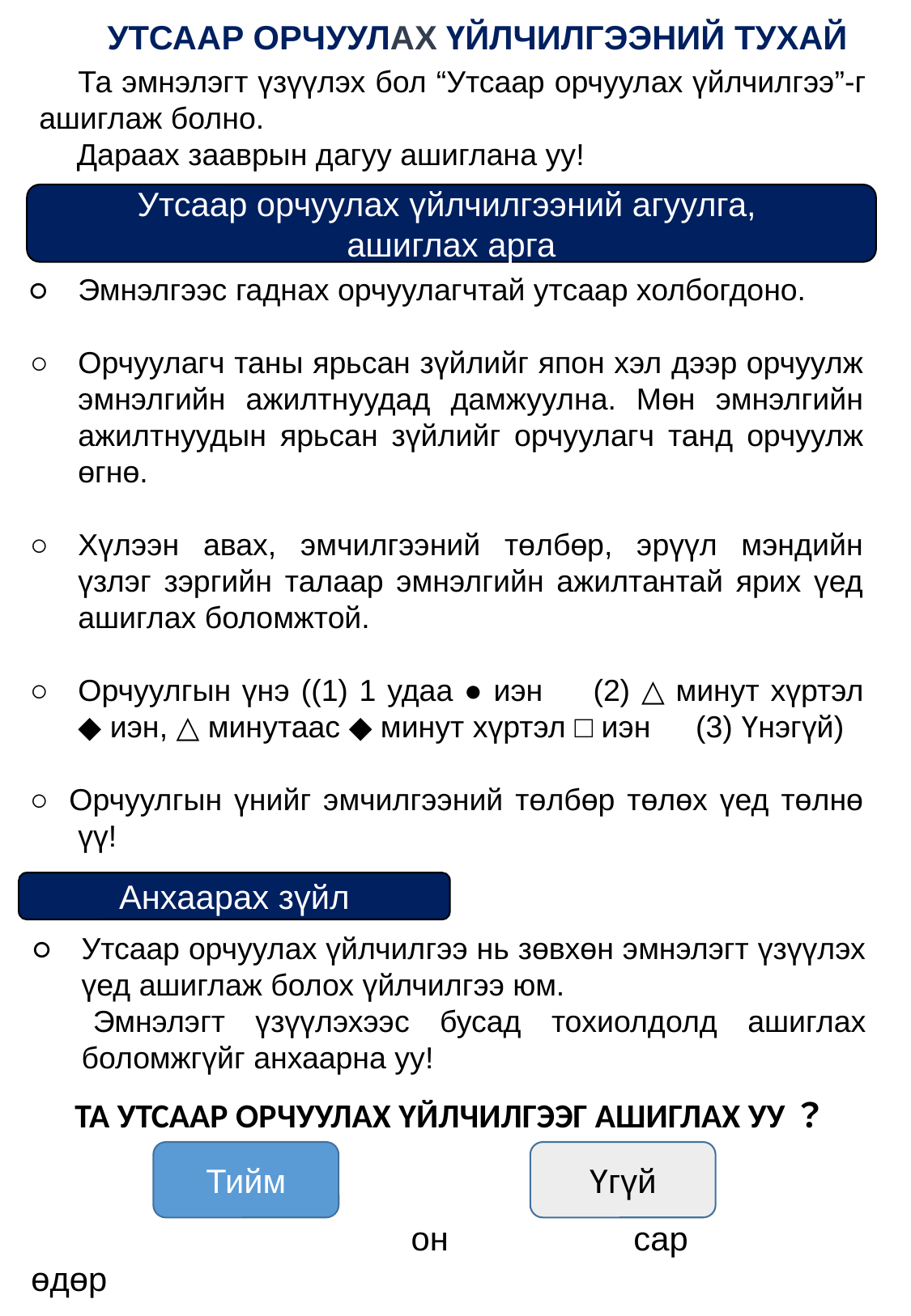

УТСААР ОРЧУУЛАХ ҮЙЛЧИЛГЭЭНИЙ ТУХАЙ
　Та эмнэлэгт үзүүлэх бол “Утсаар орчуулах үйлчилгээ”-г ашиглаж болно.
　Дараах зааврын дагуу ашиглана уу!

Утсаар орчуулах үйлчилгээний агуулга,
ашиглах арга
○	Эмнэлгээс гаднах орчуулагчтай утсаар холбогдоно.

○	Орчуулагч таны ярьсан зүйлийг япон хэл дээр орчуулж эмнэлгийн ажилтнуудад дамжуулна. Мөн эмнэлгийн ажилтнуудын ярьсан зүйлийг орчуулагч танд орчуулж өгнө.

○	Хүлээн авах, эмчилгээний төлбөр, эрүүл мэндийн үзлэг зэргийн талаар эмнэлгийн ажилтантай ярих үед ашиглах боломжтой.

○	Орчуулгын үнэ ((1) 1 удаа ● иэн　(2) △ минут хүртэл ◆ иэн, △ минутаас ◆ минут хүртэл □ иэн　(3) Үнэгүй)

○  Орчуулгын үнийг эмчилгээний төлбөр төлөх үед төлнө үү!
金額の部分は各医療機関にて設定の上、編集してください
Анхаарах зүйл
○	Утсаар орчуулах үйлчилгээ нь зөвхөн эмнэлэгт үзүүлэх үед ашиглаж болох үйлчилгээ юм.
　Эмнэлэгт үзүүлэхээс бусад тохиолдолд ашиглах боломжгүйг анхаарна уу!
ТА УТСААР ОРЧУУЛАХ ҮЙЛЧИЛГЭЭГ АШИГЛАХ УУ？
Тийм
Үгүй
　　　　　　　　　　　он　　　　　сар　　　　өдөр
　　　　　　　　　　　Нэр